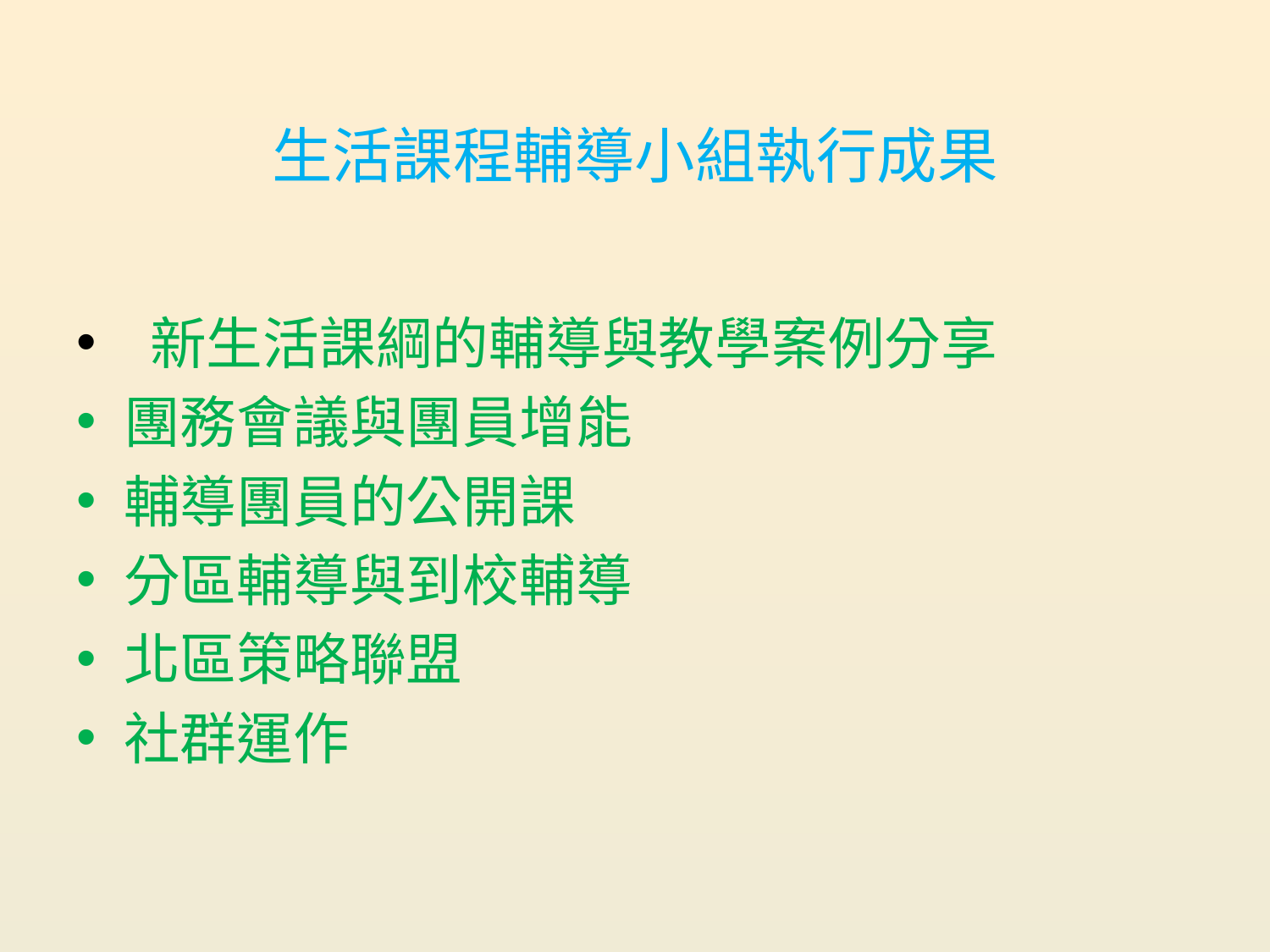

# 生活課程輔導小組執行成果

 新生活課綱的輔導與教學案例分享
團務會議與團員增能
輔導團員的公開課
分區輔導與到校輔導
北區策略聯盟
社群運作